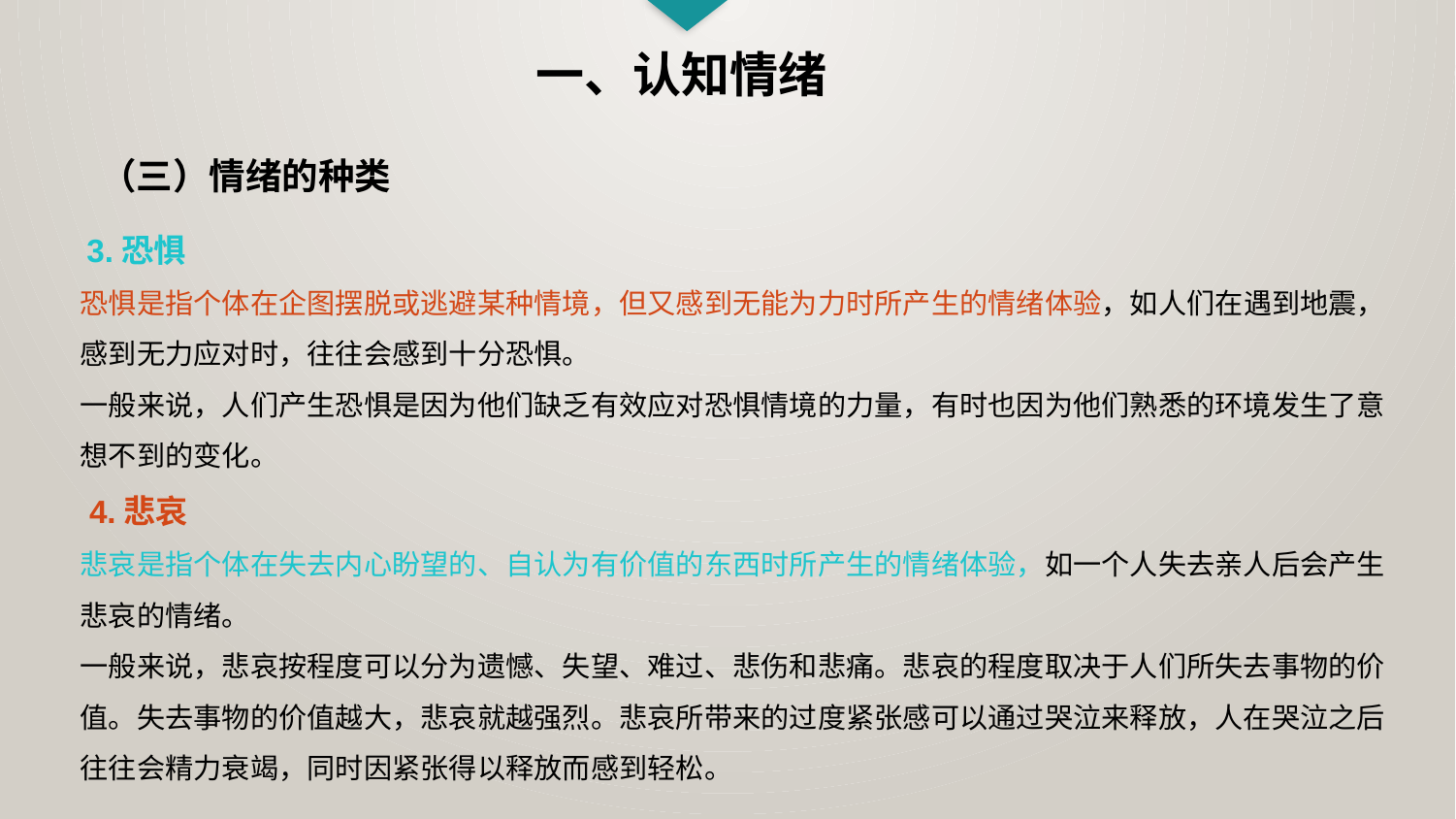

一、认知情绪
（三）情绪的种类
 3.恐惧
恐惧是指个体在企图摆脱或逃避某种情境，但又感到无能为力时所产生的情绪体验，如人们在遇到地震，感到无力应对时，往往会感到十分恐惧。
一般来说，人们产生恐惧是因为他们缺乏有效应对恐惧情境的力量，有时也因为他们熟悉的环境发生了意想不到的变化。
 4.悲哀
悲哀是指个体在失去内心盼望的、自认为有价值的东西时所产生的情绪体验，如一个人失去亲人后会产生悲哀的情绪。
一般来说，悲哀按程度可以分为遗憾、失望、难过、悲伤和悲痛。悲哀的程度取决于人们所失去事物的价值。失去事物的价值越大，悲哀就越强烈。悲哀所带来的过度紧张感可以通过哭泣来释放，人在哭泣之后往往会精力衰竭，同时因紧张得以释放而感到轻松。
51